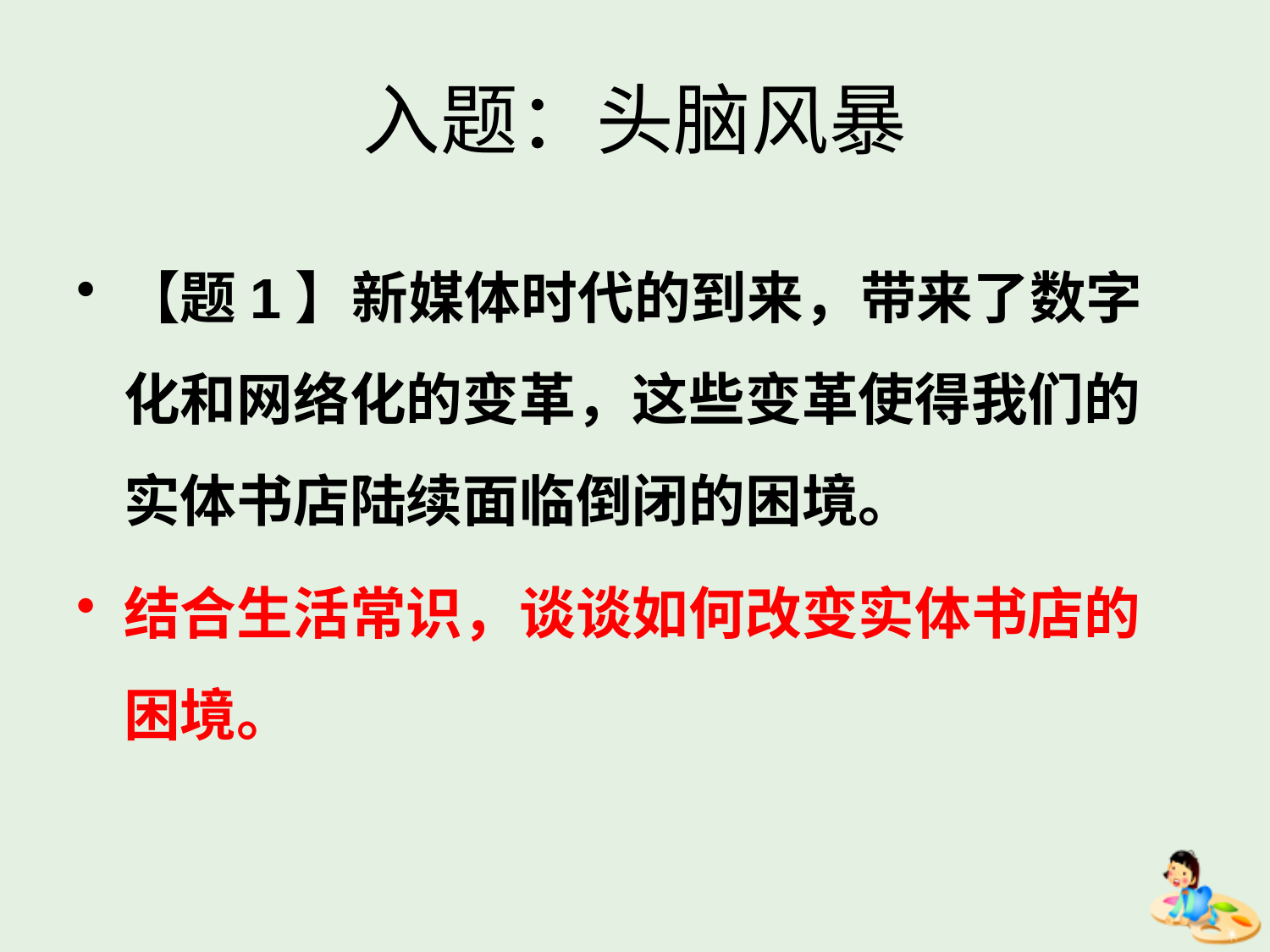

# 入题：头脑风暴
【题1】新媒体时代的到来，带来了数字化和网络化的变革，这些变革使得我们的实体书店陆续面临倒闭的困境。
结合生活常识，谈谈如何改变实体书店的困境。